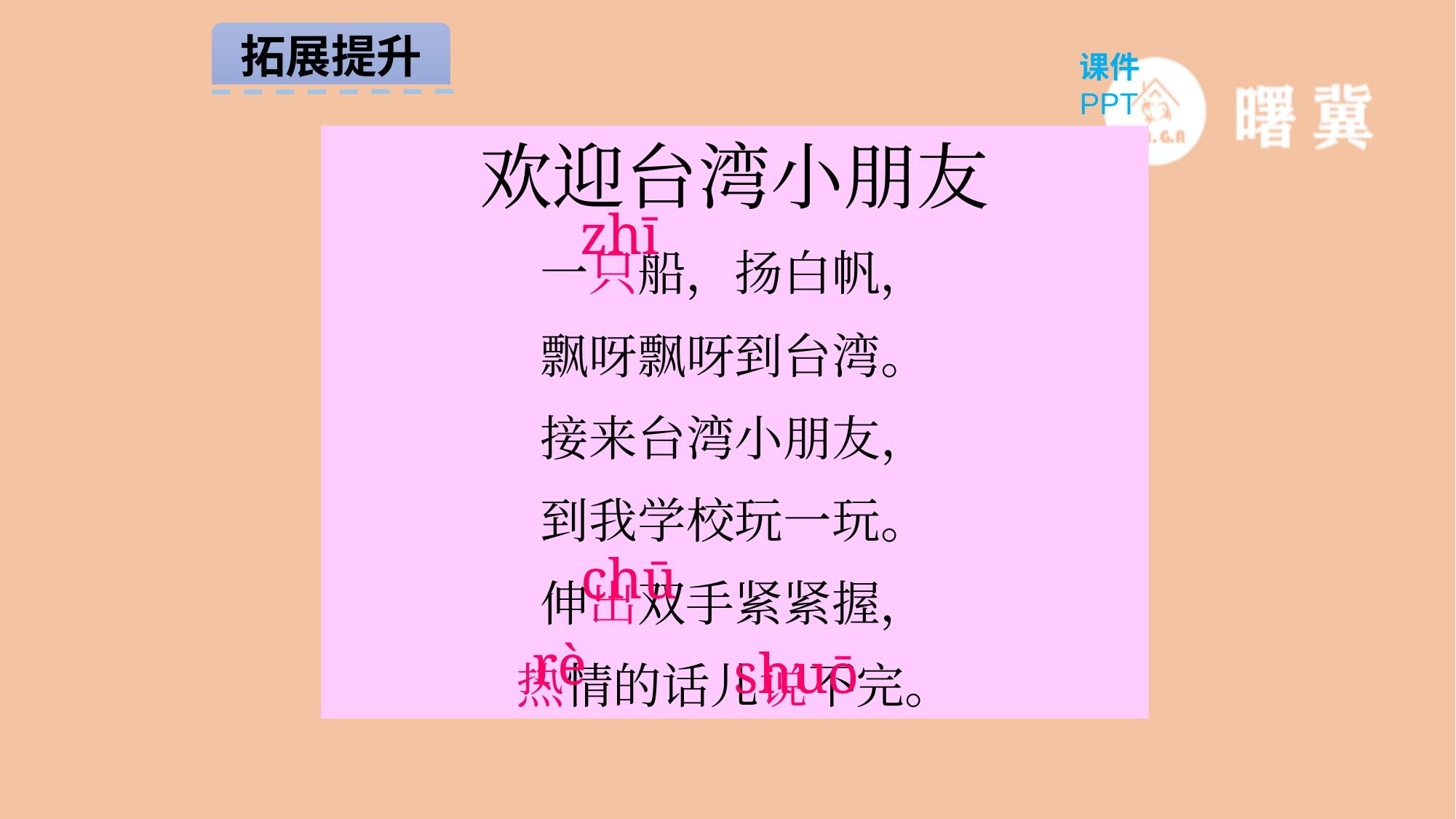

拓展提升
课件PPT
欢迎台湾小朋友
一只船，扬白帆，
飘呀飘呀到台湾。
接来台湾小朋友，
到我学校玩一玩。
伸出双手紧紧握，
热情的话儿说不完。
zhī
chū
rè
shuō